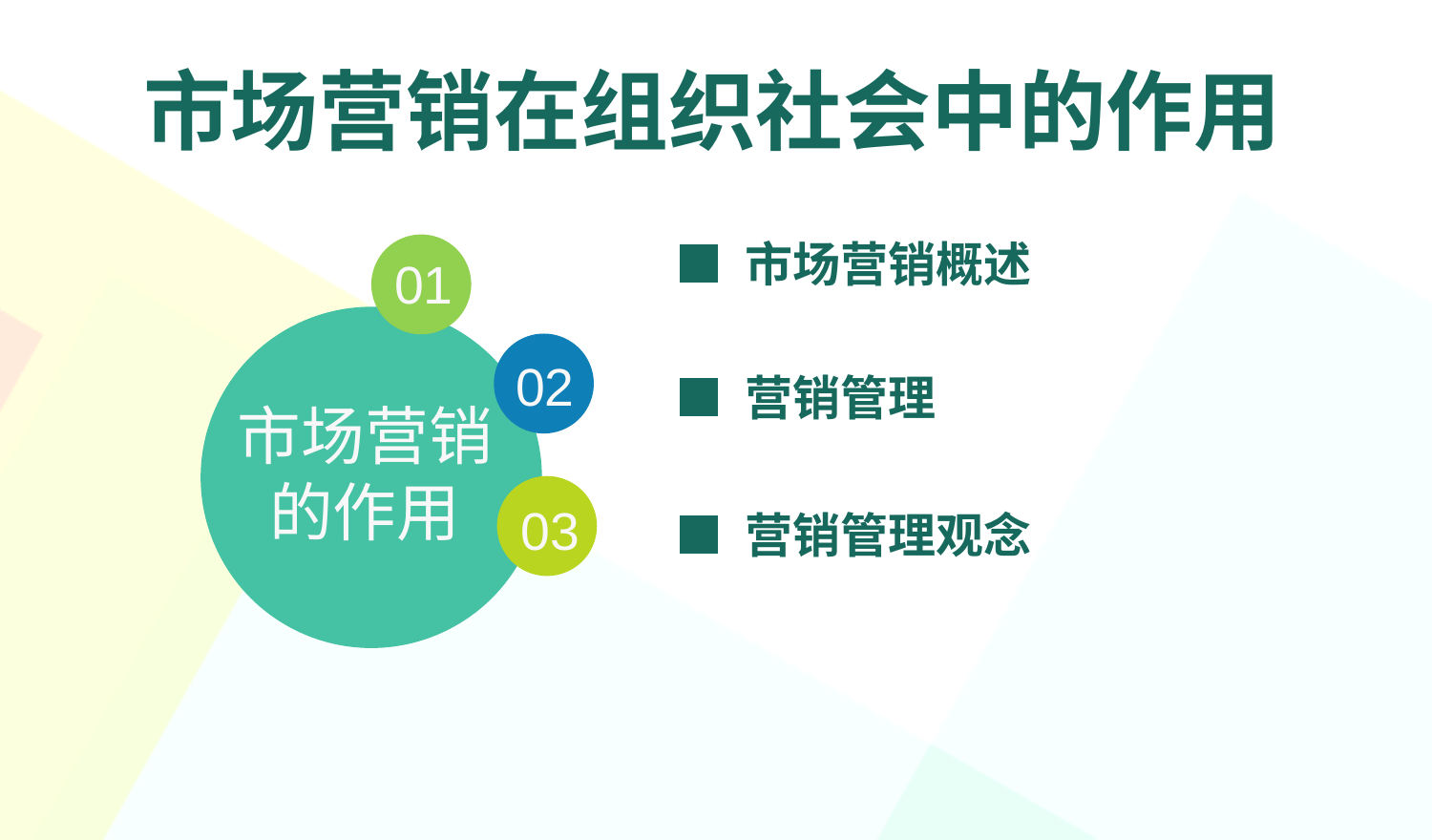

市场营销在组织社会中的作用
■ 市场营销概述

01

02
■ 营销管理
市场营销的作用

03
■ 营销管理观念